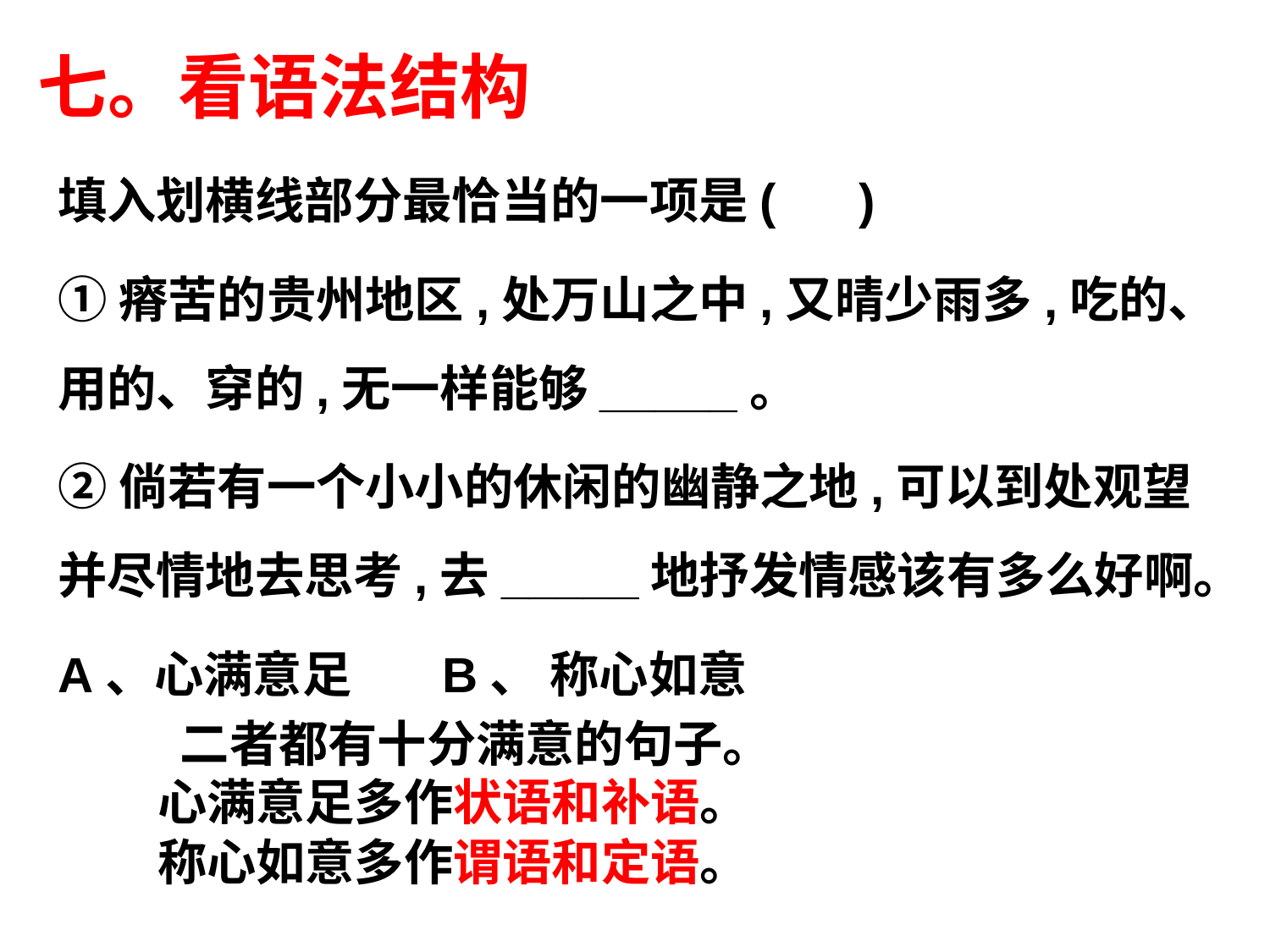

七。看语法结构
填入划横线部分最恰当的一项是(      )
①瘠苦的贵州地区,处万山之中,又晴少雨多,吃的、用的、穿的,无一样能够_____。
②倘若有一个小小的休闲的幽静之地,可以到处观望并尽情地去思考,去_____地抒发情感该有多么好啊。
A、心满意足       B、 称心如意
 二者都有十分满意的句子。
心满意足多作状语和补语。
称心如意多作谓语和定语。